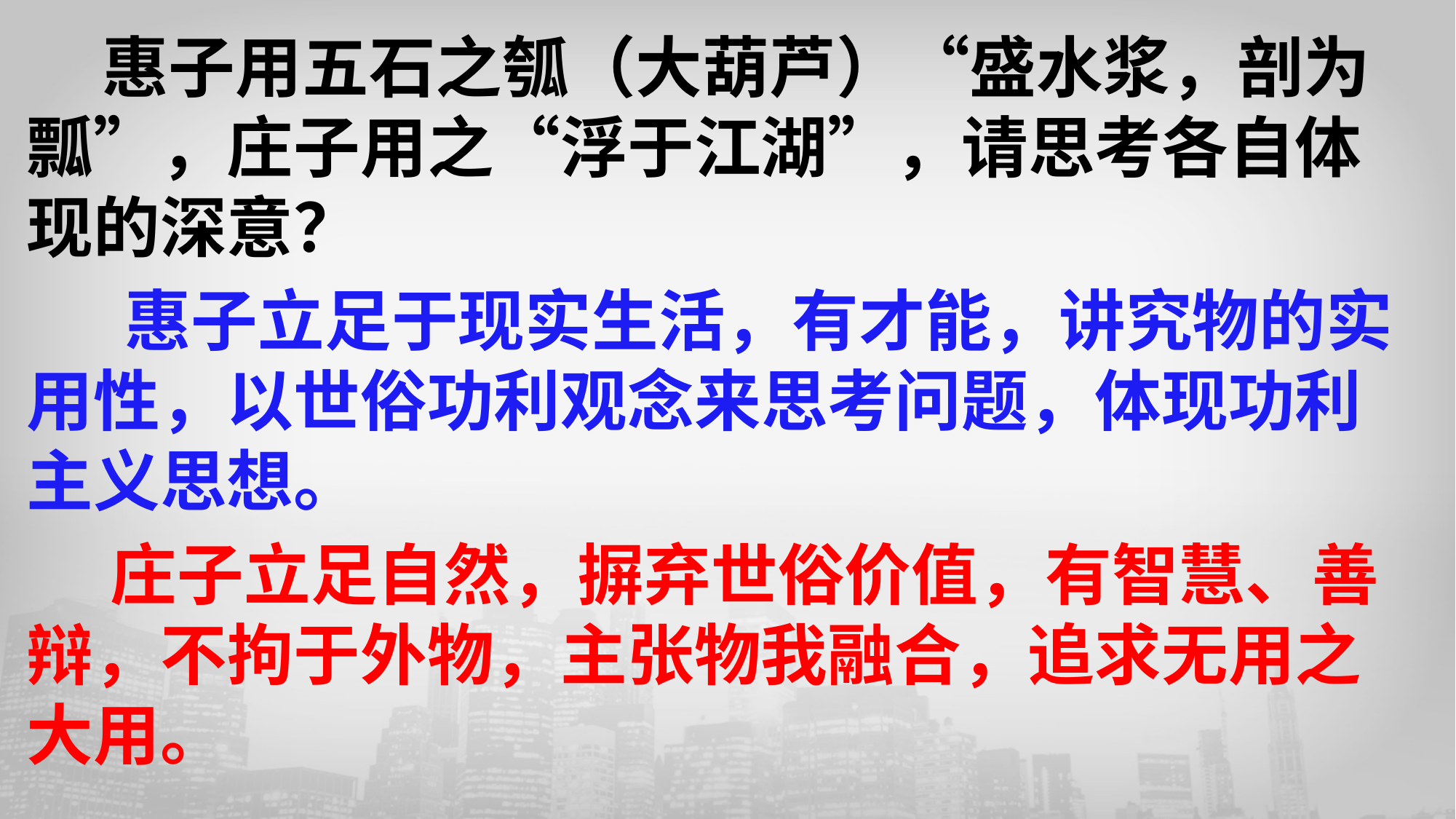

惠子用五石之瓠（大葫芦）“盛水浆，剖为瓢”，庄子用之“浮于江湖”，请思考各自体现的深意？
      惠子立足于现实生活，有才能，讲究物的实用性，以世俗功利观念来思考问题，体现功利主义思想。
     庄子立足自然，摒弃世俗价值，有智慧、善辩，不拘于外物，主张物我融合，追求无用之大用。